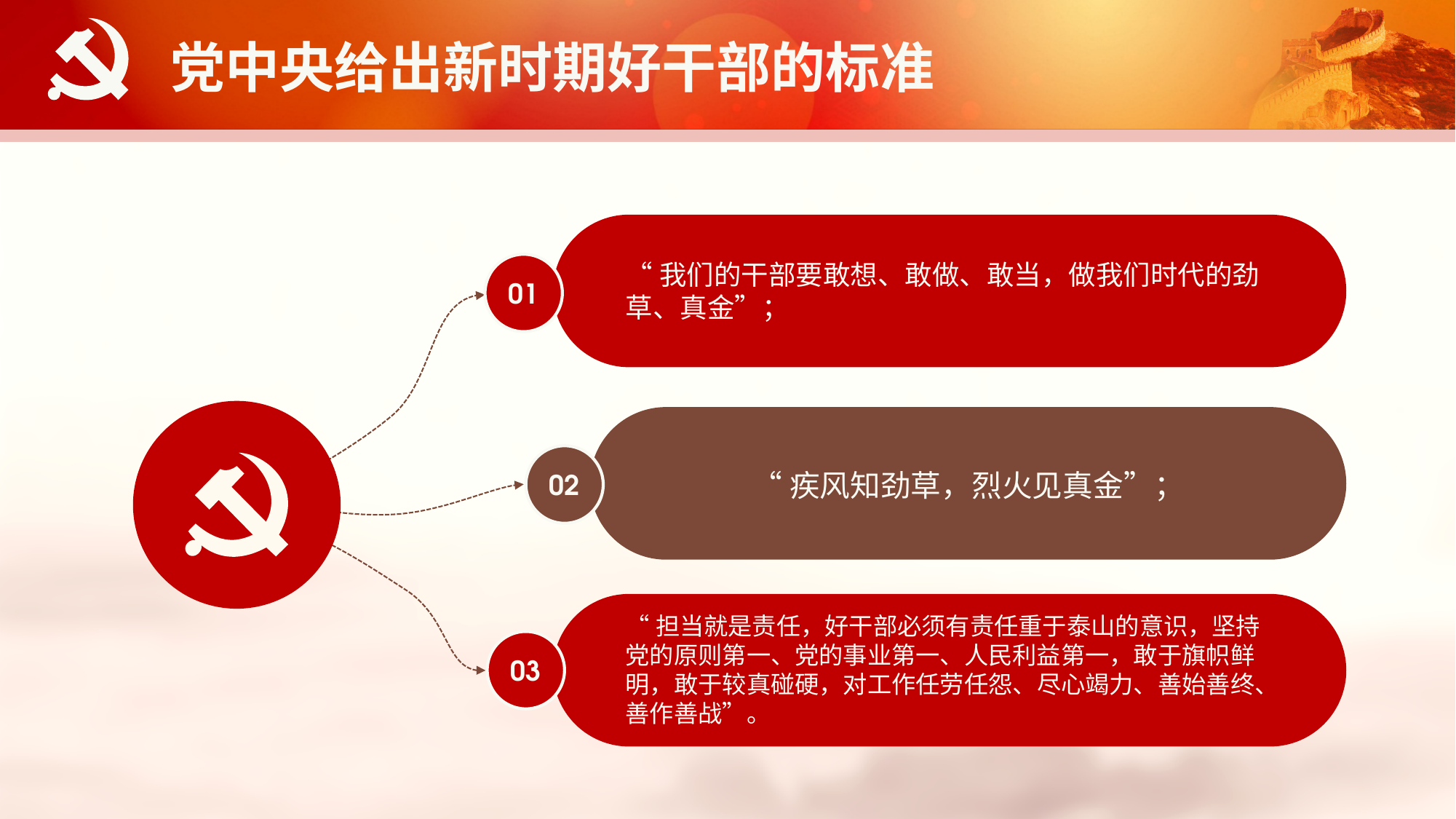

党中央给出新时期好干部的标准

“我们的干部要敢想、敢做、敢当，做我们时代的劲草、真金”；
01

“疾风知劲草，烈火见真金”；
02

“担当就是责任，好干部必须有责任重于泰山的意识，坚持党的原则第一、党的事业第一、人民利益第一，敢于旗帜鲜明，敢于较真碰硬，对工作任劳任怨、尽心竭力、善始善终、善作善战”。
03
延时符